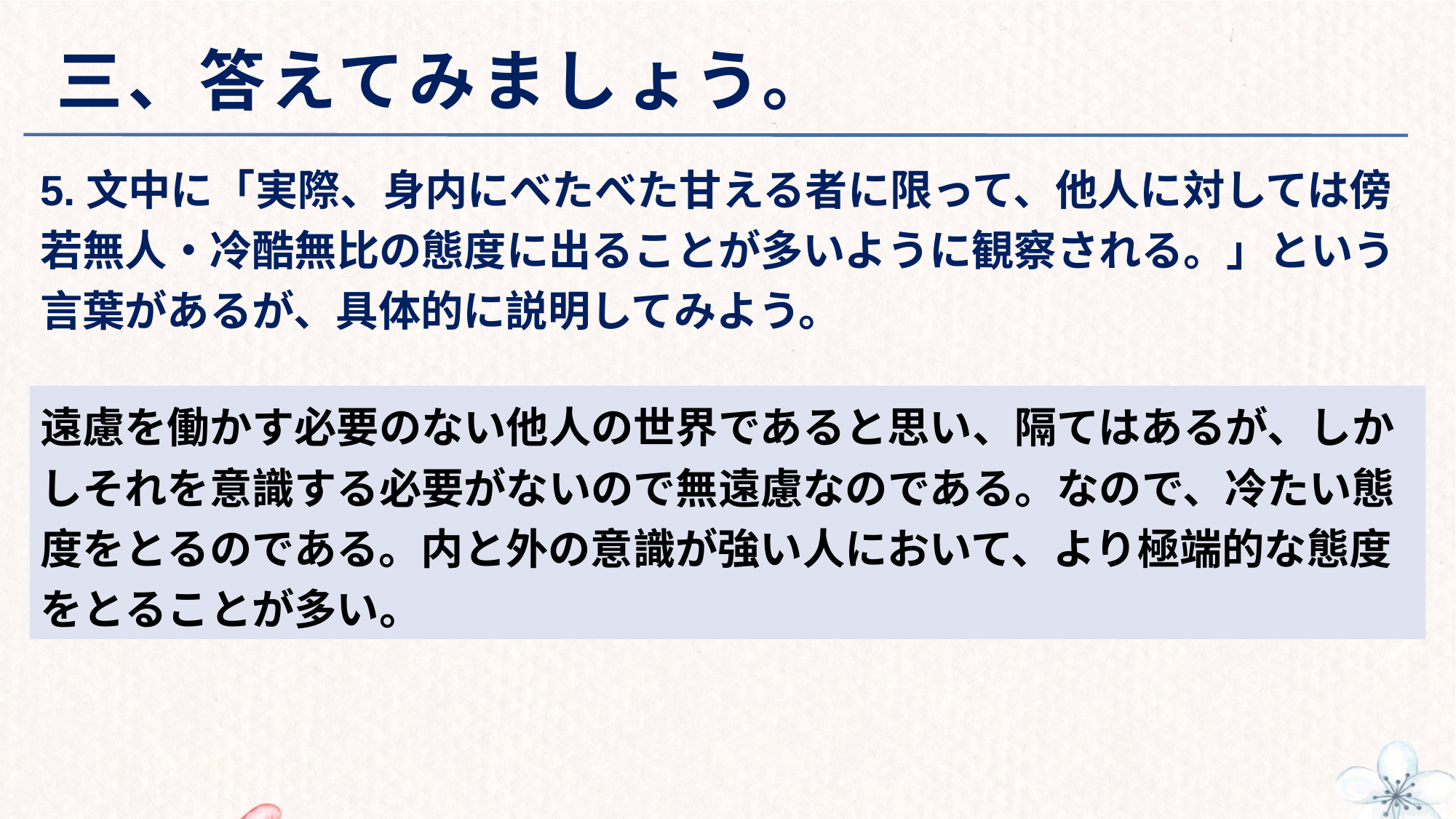

# 三、答えてみましょう。
5.文中に「実際、身内にべたべた甘える者に限って、他人に対しては傍若無人・冷酷無比の態度に出ることが多いように観察される。」という言葉があるが、具体的に説明してみよう。

遠慮を働かす必要のない他人の世界であると思い、隔てはあるが、しかしそれを意識する必要がないので無遠慮なのである。なので、冷たい態度をとるのである。内と外の意識が強い人において、より極端的な態度をとることが多い。